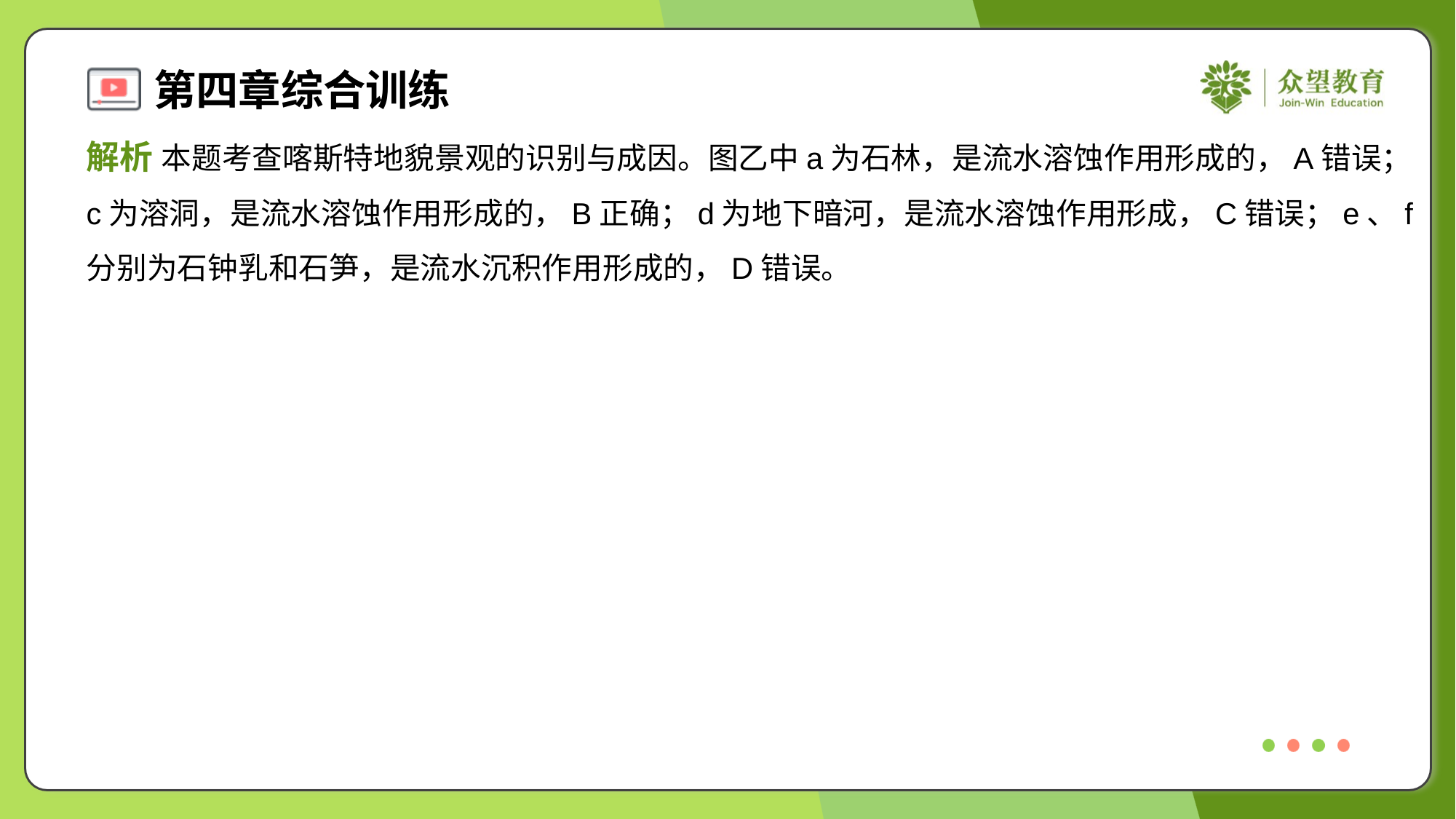

解析 本题考查喀斯特地貌景观的识别与成因。图乙中a为石林，是流水溶蚀作用形成的，A错误；
c为溶洞，是流水溶蚀作用形成的，B正确；d为地下暗河，是流水溶蚀作用形成，C错误；e、f
分别为石钟乳和石笋，是流水沉积作用形成的，D错误。